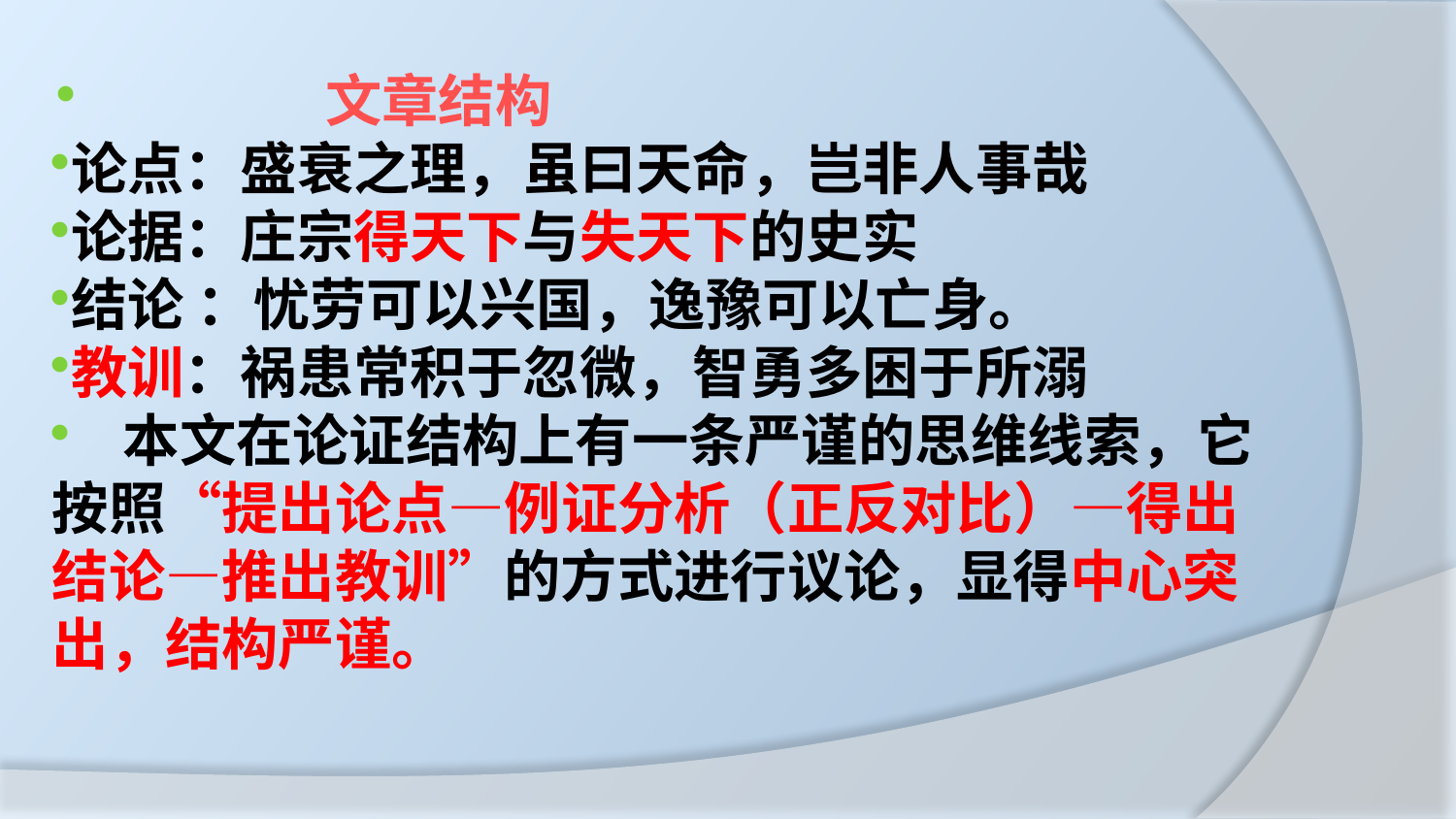

文章结构
论点：盛衰之理，虽曰天命，岂非人事哉
论据：庄宗得天下与失天下的史实
结论 ：忧劳可以兴国，逸豫可以亡身。
教训：祸患常积于忽微，智勇多困于所溺
   本文在论证结构上有一条严谨的思维线索，它按照“提出论点—例证分析（正反对比）—得出结论—推出教训”的方式进行议论，显得中心突出，结构严谨。